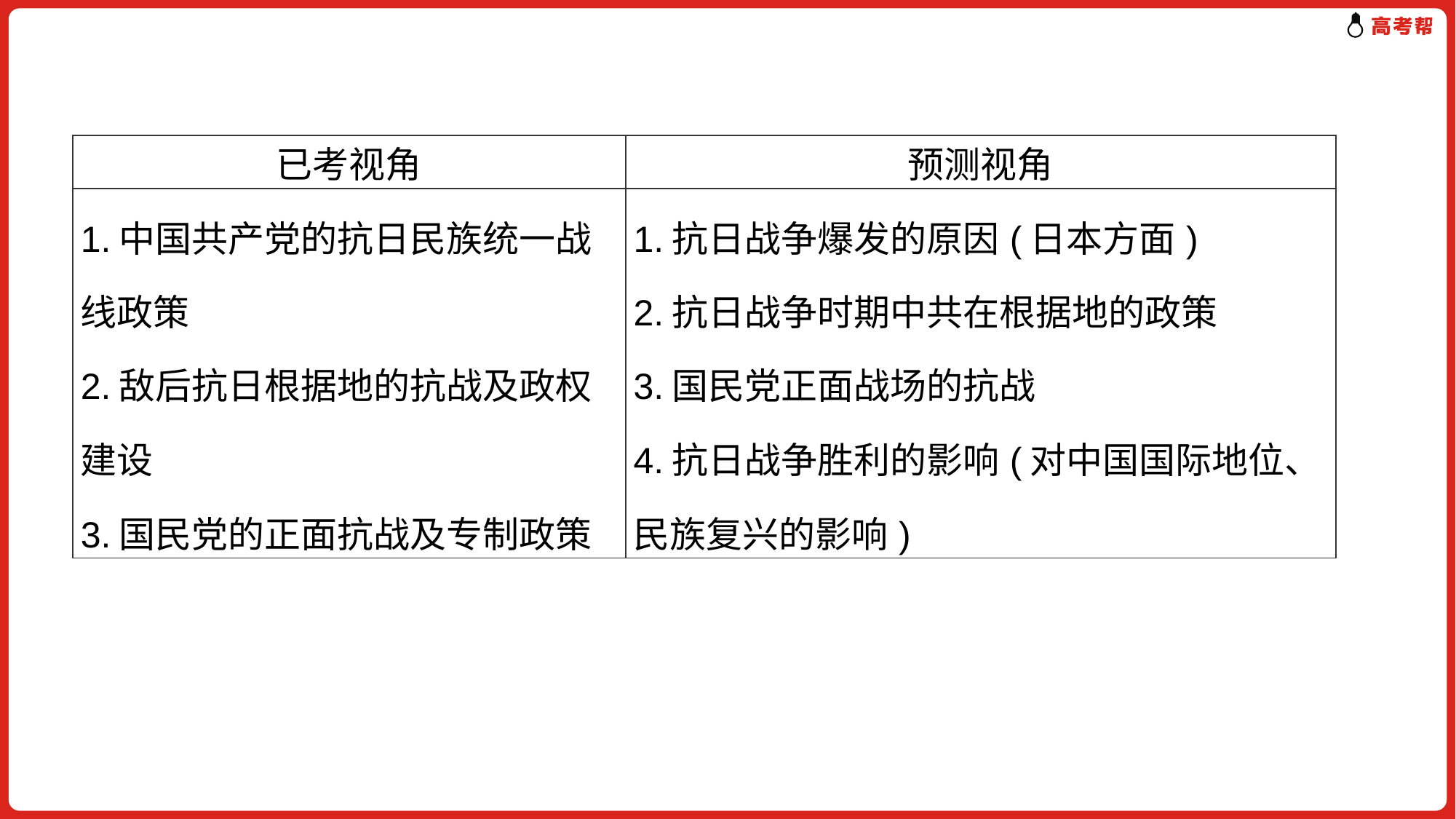

| 已考视角 | 预测视角 |
| --- | --- |
| 1.中国共产党的抗日民族统一战线政策 2.敌后抗日根据地的抗战及政权建设 3.国民党的正面抗战及专制政策 | 1.抗日战争爆发的原因(日本方面) 2.抗日战争时期中共在根据地的政策 3.国民党正面战场的抗战 4.抗日战争胜利的影响(对中国国际地位、民族复兴的影响) |